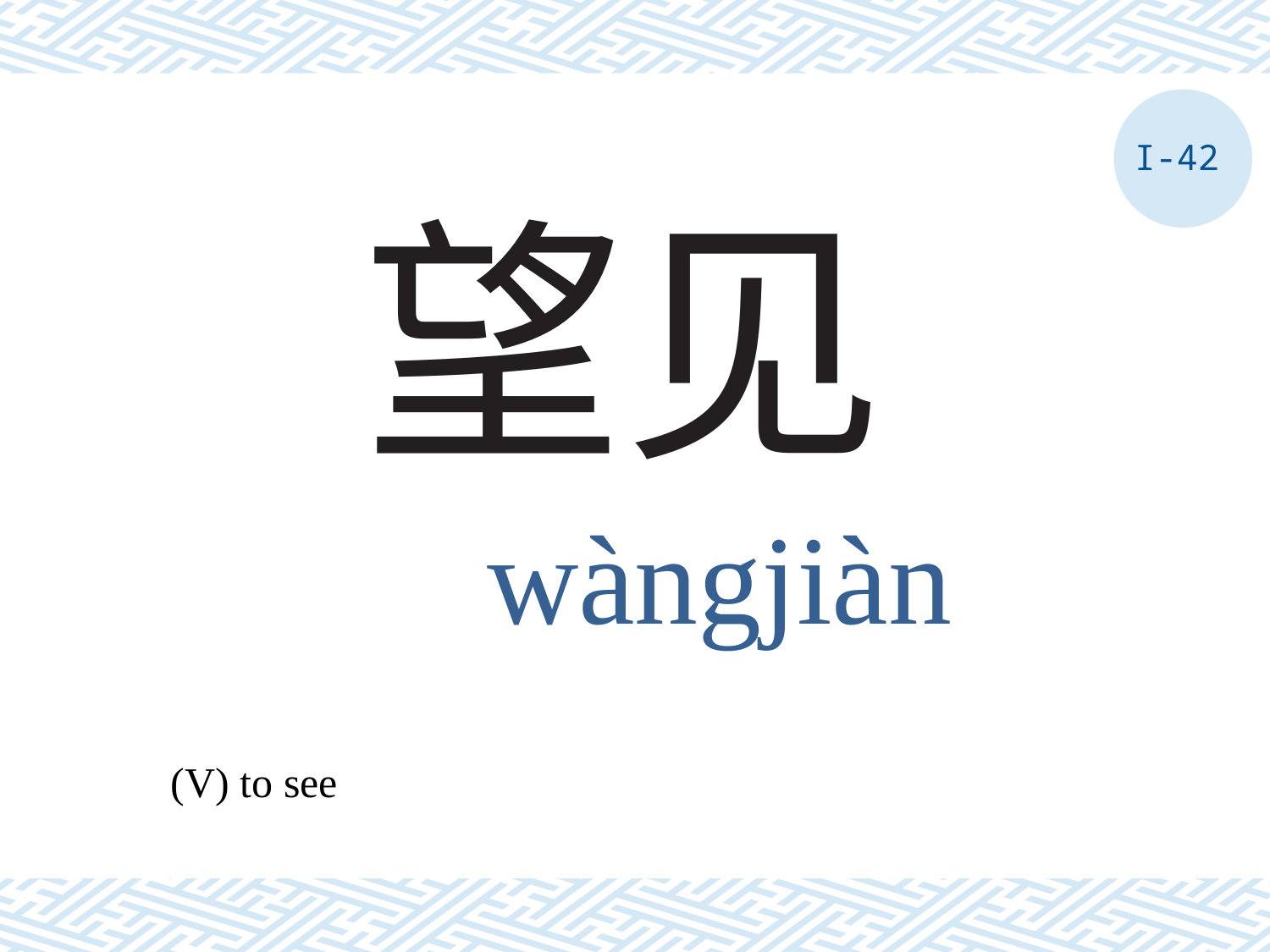

I-42
# 望见
wàngjiàn
(V) to see